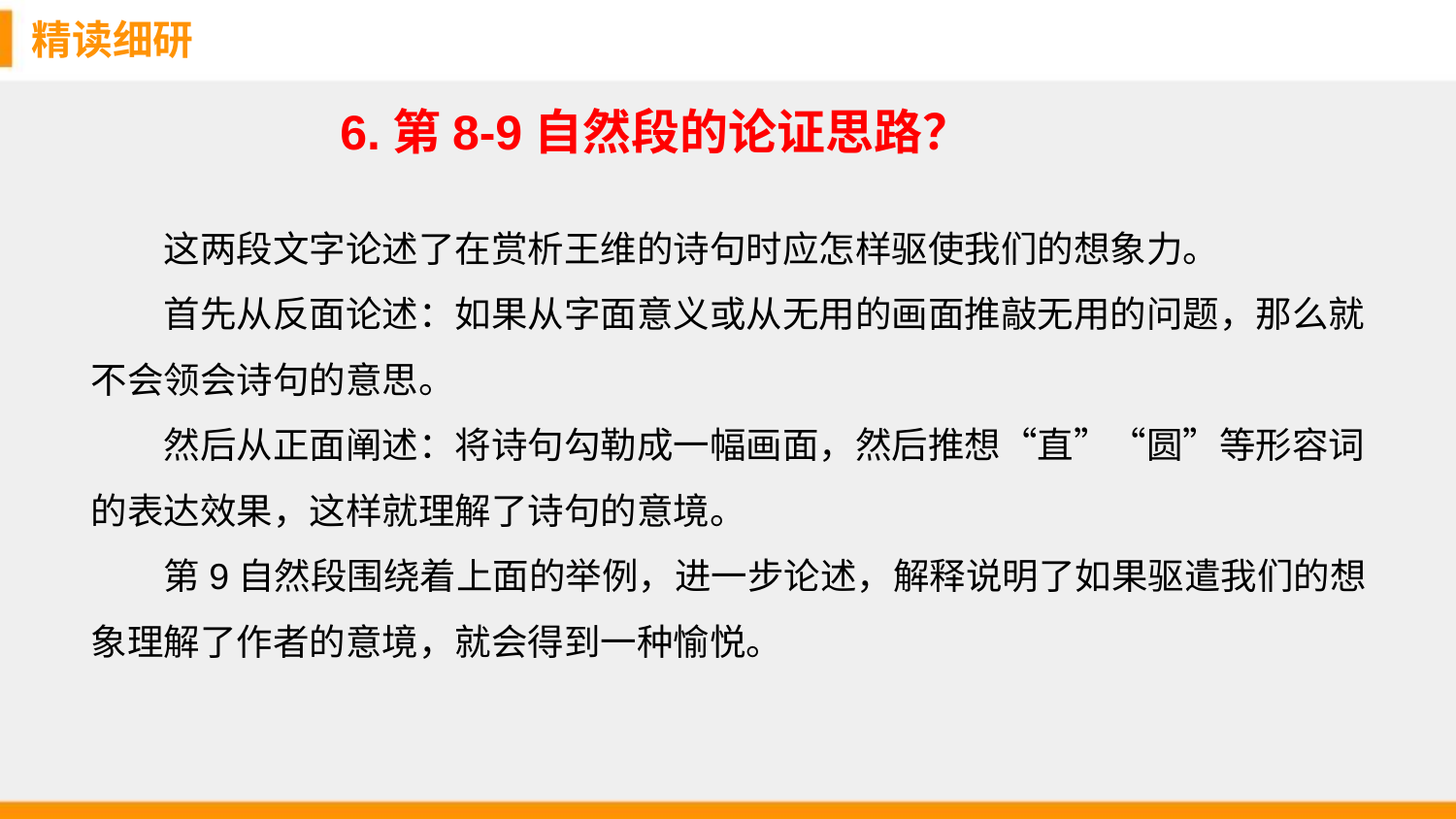

精读细研

6.第8-9自然段的论证思路？
这两段文字论述了在赏析王维的诗句时应怎样驱使我们的想象力。
首先从反面论述：如果从字面意义或从无用的画面推敲无用的问题，那么就不会领会诗句的意思。
然后从正面阐述：将诗句勾勒成一幅画面，然后推想“直”“圆”等形容词的表达效果，这样就理解了诗句的意境。
第9自然段围绕着上面的举例，进一步论述，解释说明了如果驱遣我们的想象理解了作者的意境，就会得到一种愉悦。